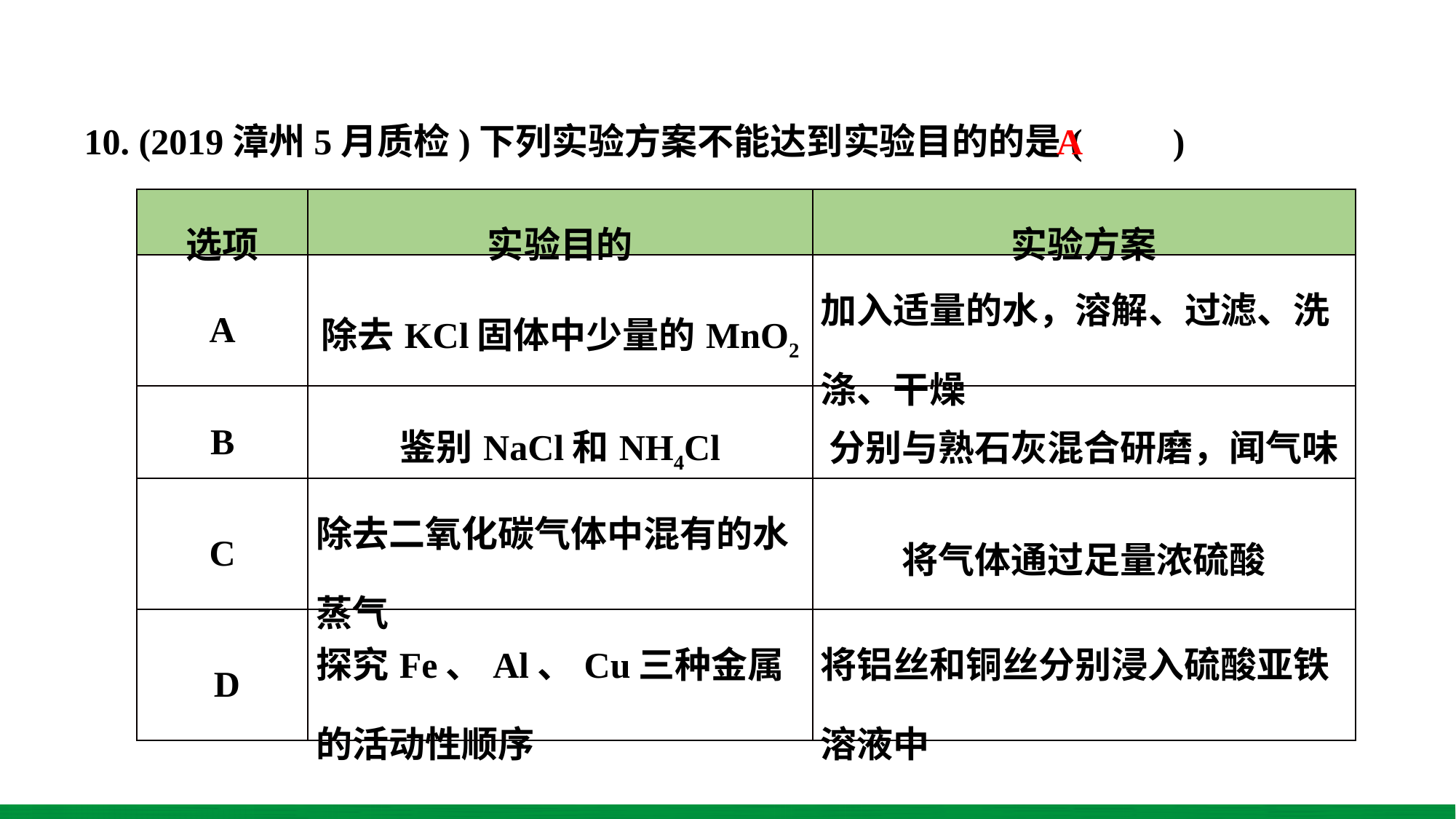

10. (2019漳州5月质检)下列实验方案不能达到实验目的的是(　　)
A
| 选项 | 实验目的 | 实验方案 |
| --- | --- | --- |
| A | 除去KCl固体中少量的MnO2 | 加入适量的水，溶解、过滤、洗涤、干燥 |
| B | 鉴别NaCl和NH4Cl | 分别与熟石灰混合研磨，闻气味 |
| C | 除去二氧化碳气体中混有的水蒸气 | 将气体通过足量浓硫酸 |
| D | 探究Fe、Al、Cu三种金属的活动性顺序 | 将铝丝和铜丝分别浸入硫酸亚铁溶液中 |